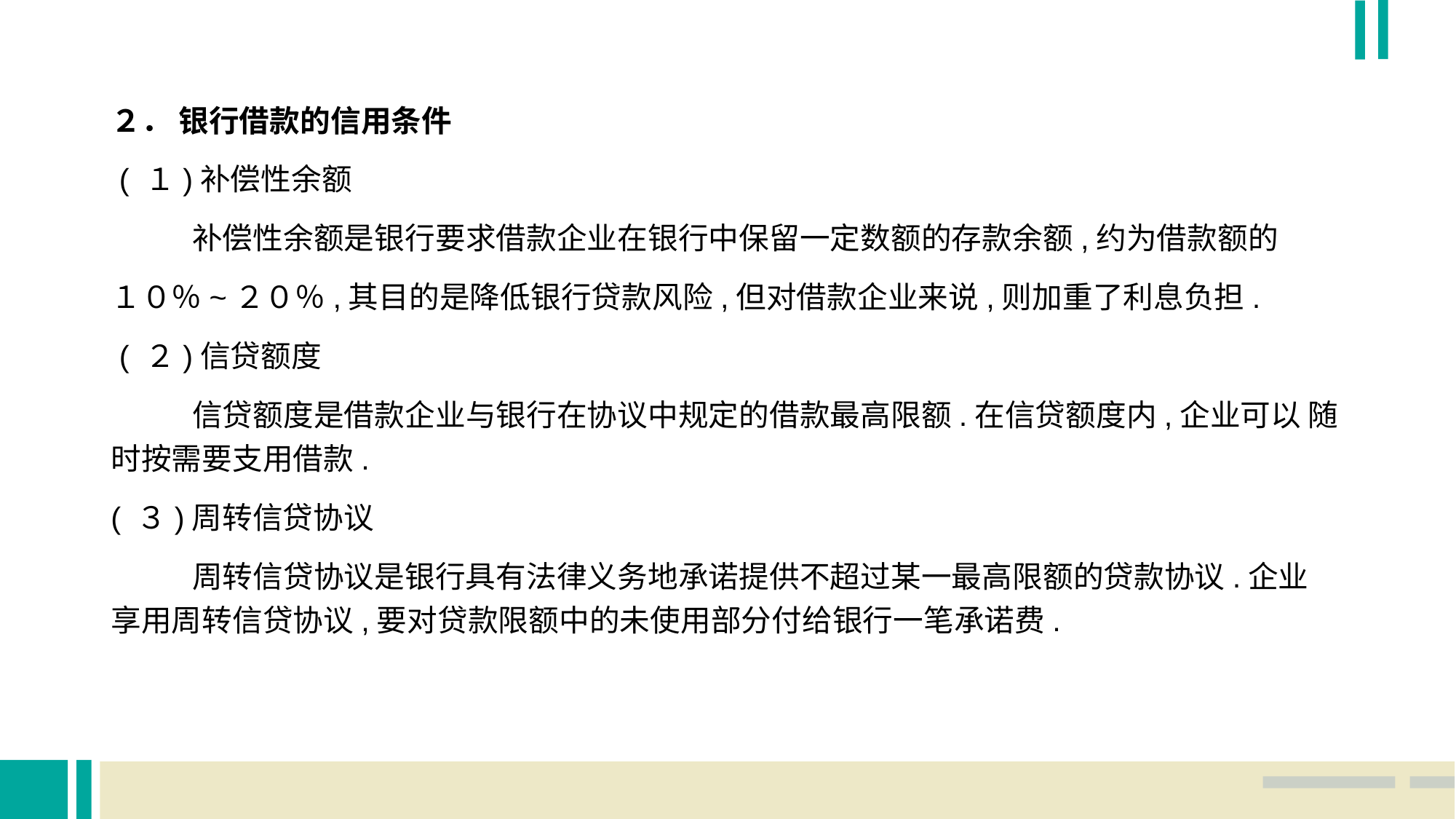

２． 银行借款的信用条件
 ( １)补偿性余额
           补偿性余额是银行要求借款企业在银行中保留一定数额的存款余额,约为借款额的
１０％~２０％,其目的是降低银行贷款风险,但对借款企业来说,则加重了利息负担.
 ( ２)信贷额度
           信贷额度是借款企业与银行在协议中规定的借款最高限额.在信贷额度内,企业可以 随时按需要支用借款.
( ３)周转信贷协议
           周转信贷协议是银行具有法律义务地承诺提供不超过某一最高限额的贷款协议.企业 享用周转信贷协议,要对贷款限额中的未使用部分付给银行一笔承诺费.